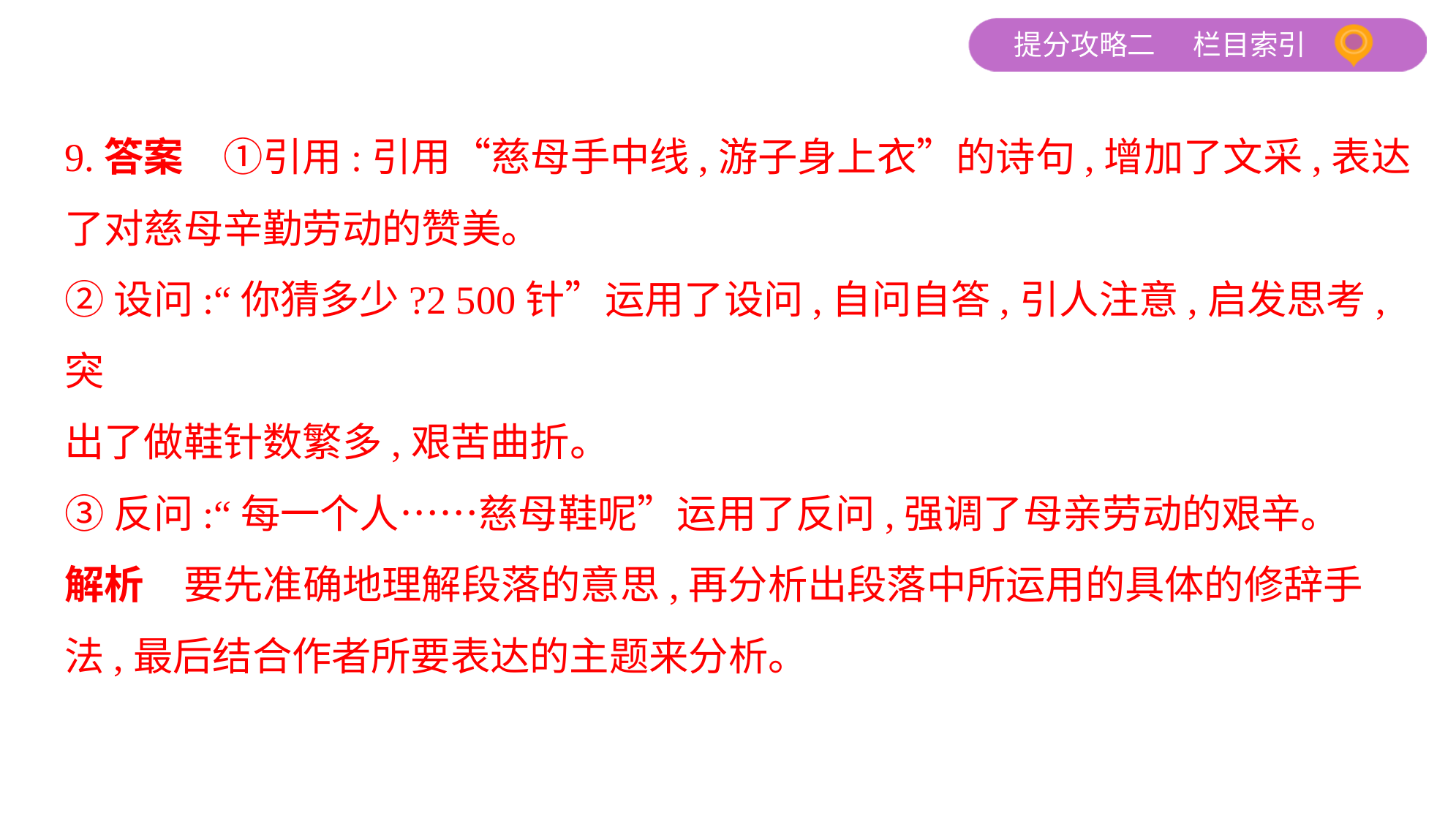

9.答案　①引用:引用“慈母手中线,游子身上衣”的诗句,增加了文采,表达
了对慈母辛勤劳动的赞美。
②设问:“你猜多少?2 500针”运用了设问,自问自答,引人注意,启发思考,突
出了做鞋针数繁多,艰苦曲折。
③反问:“每一个人……慈母鞋呢”运用了反问,强调了母亲劳动的艰辛。
解析　要先准确地理解段落的意思,再分析出段落中所运用的具体的修辞手
法,最后结合作者所要表达的主题来分析。